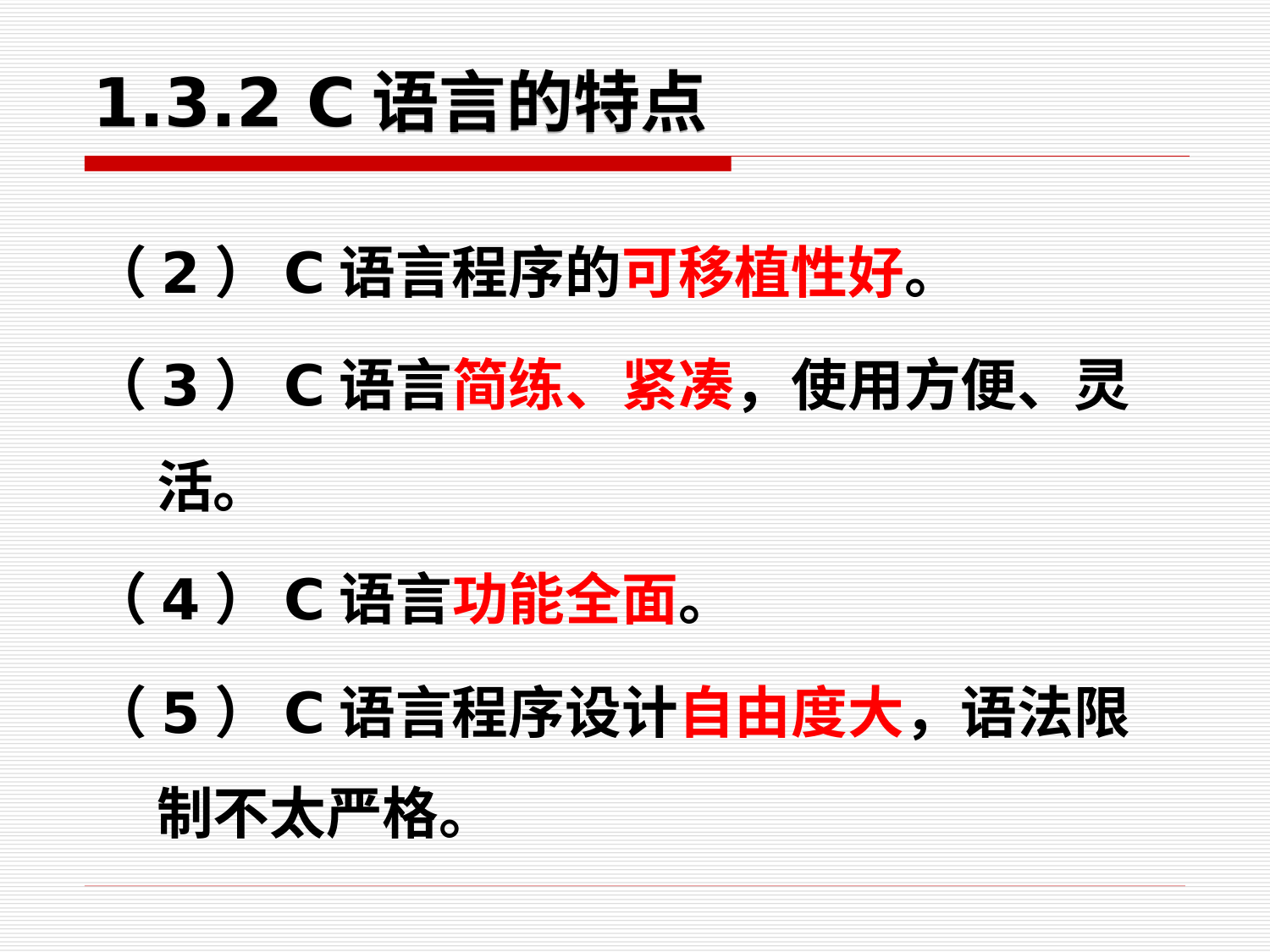

# 1.3.2 C语言的特点
（2）C语言程序的可移植性好。
（3）C语言简练、紧凑，使用方便、灵活。
（4）C语言功能全面。
（5）C语言程序设计自由度大，语法限制不太严格。